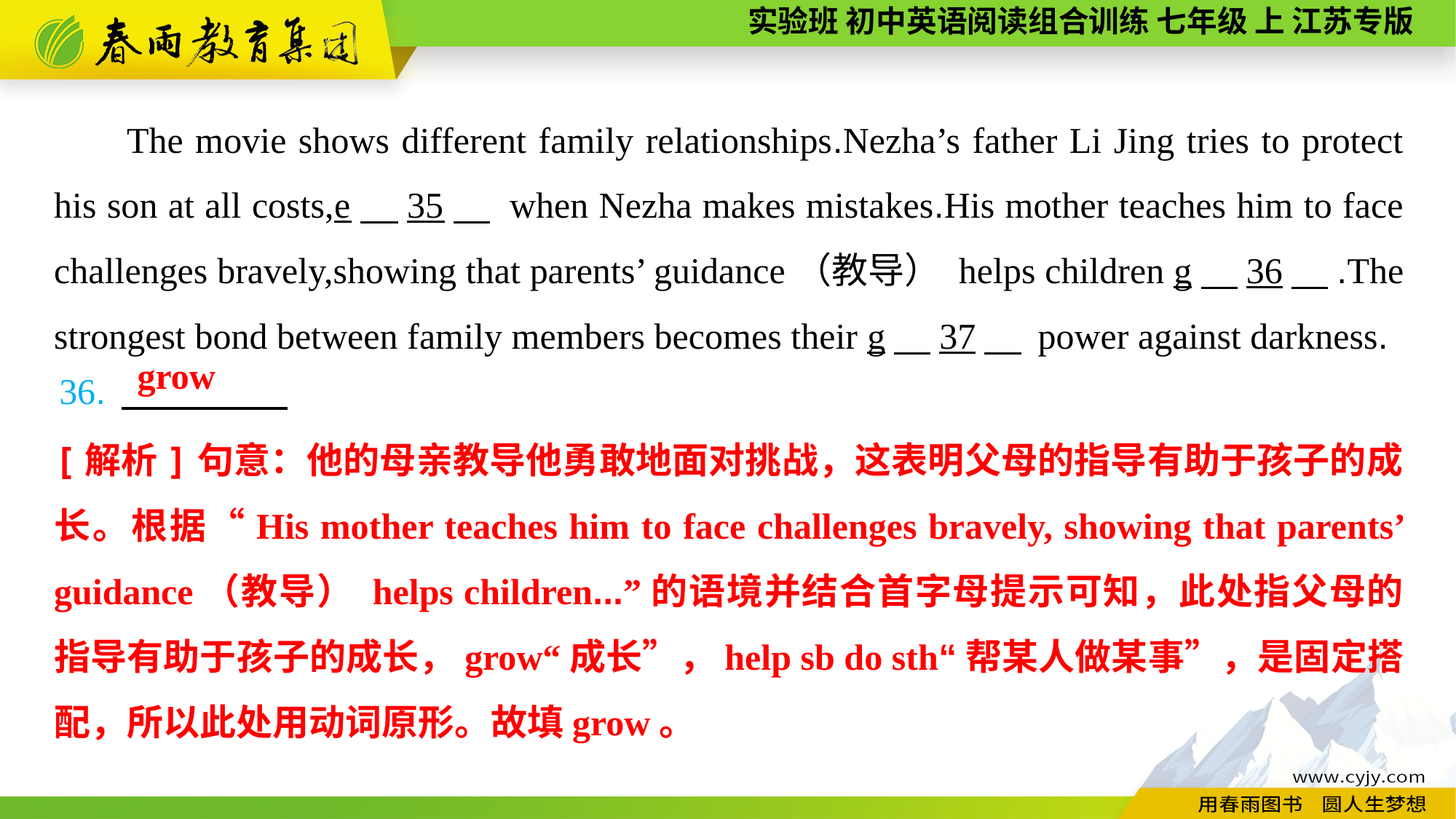

The movie shows different family relationships.Nezha’s father Li Jing tries to protect his son at all costs,e　35　 when Nezha makes mistakes.His mother teaches him to face challenges bravely,showing that parents’ guidance（教导） helps children g　36　.The strongest bond between family members becomes their g　37　 power against darkness.
36.
grow
[解析]句意：他的母亲教导他勇敢地面对挑战，这表明父母的指导有助于孩子的成长。根据“His mother teaches him to face challenges bravely, showing that parents’ guidance（教导） helps children...”的语境并结合首字母提示可知，此处指父母的指导有助于孩子的成长，grow“成长”，help sb do sth“帮某人做某事”，是固定搭配，所以此处用动词原形。故填grow。